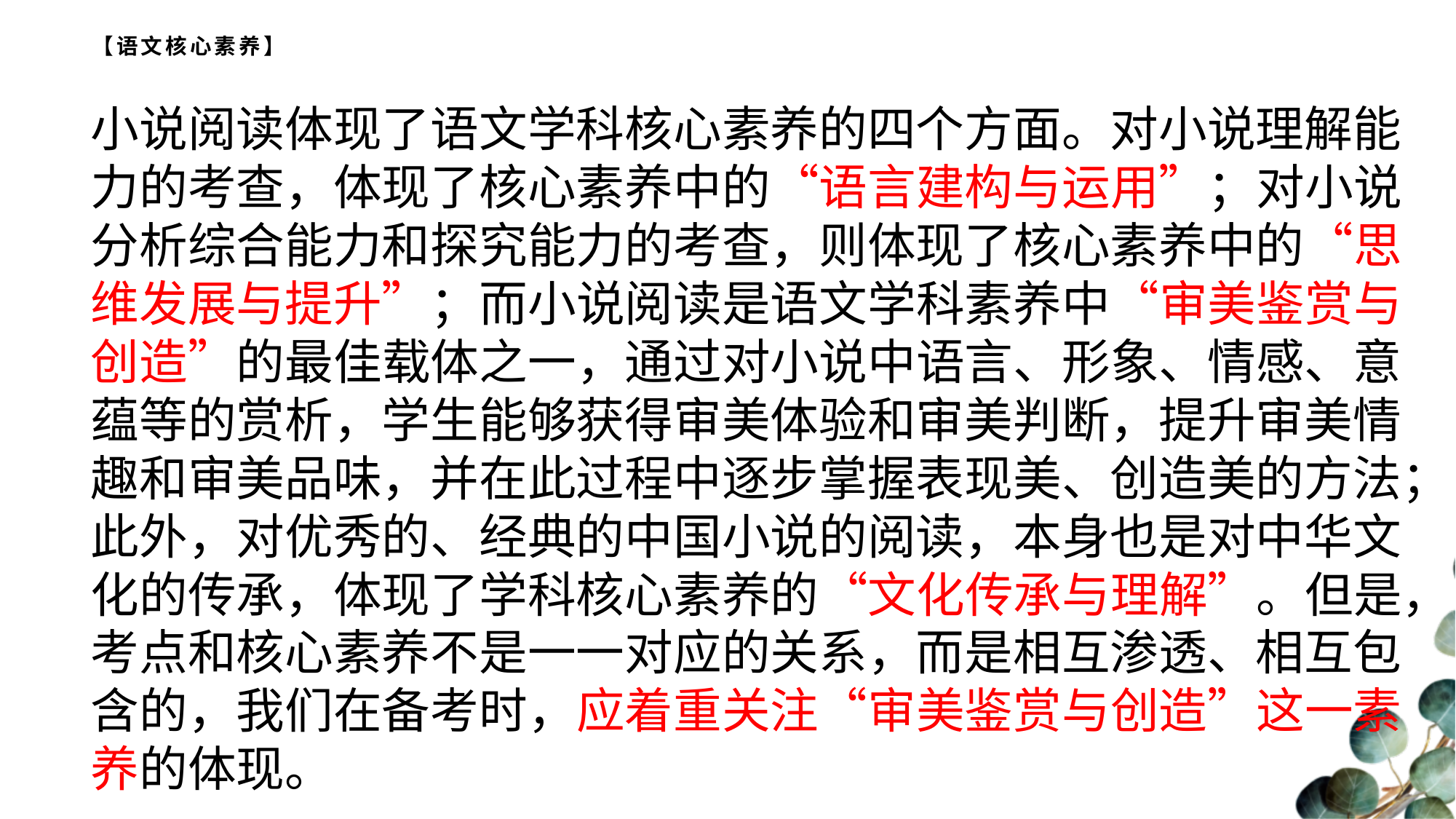

# 【语文核心素养】
小说阅读体现了语文学科核心素养的四个方面。对小说理解能力的考查，体现了核心素养中的“语言建构与运用”；对小说分析综合能力和探究能力的考查，则体现了核心素养中的“思维发展与提升”；而小说阅读是语文学科素养中“审美鉴赏与创造”的最佳载体之一，通过对小说中语言、形象、情感、意蕴等的赏析，学生能够获得审美体验和审美判断，提升审美情趣和审美品味，并在此过程中逐步掌握表现美、创造美的方法；此外，对优秀的、经典的中国小说的阅读，本身也是对中华文化的传承，体现了学科核心素养的“文化传承与理解”。但是，考点和核心素养不是一一对应的关系，而是相互渗透、相互包含的，我们在备考时，应着重关注“审美鉴赏与创造”这一素养的体现。